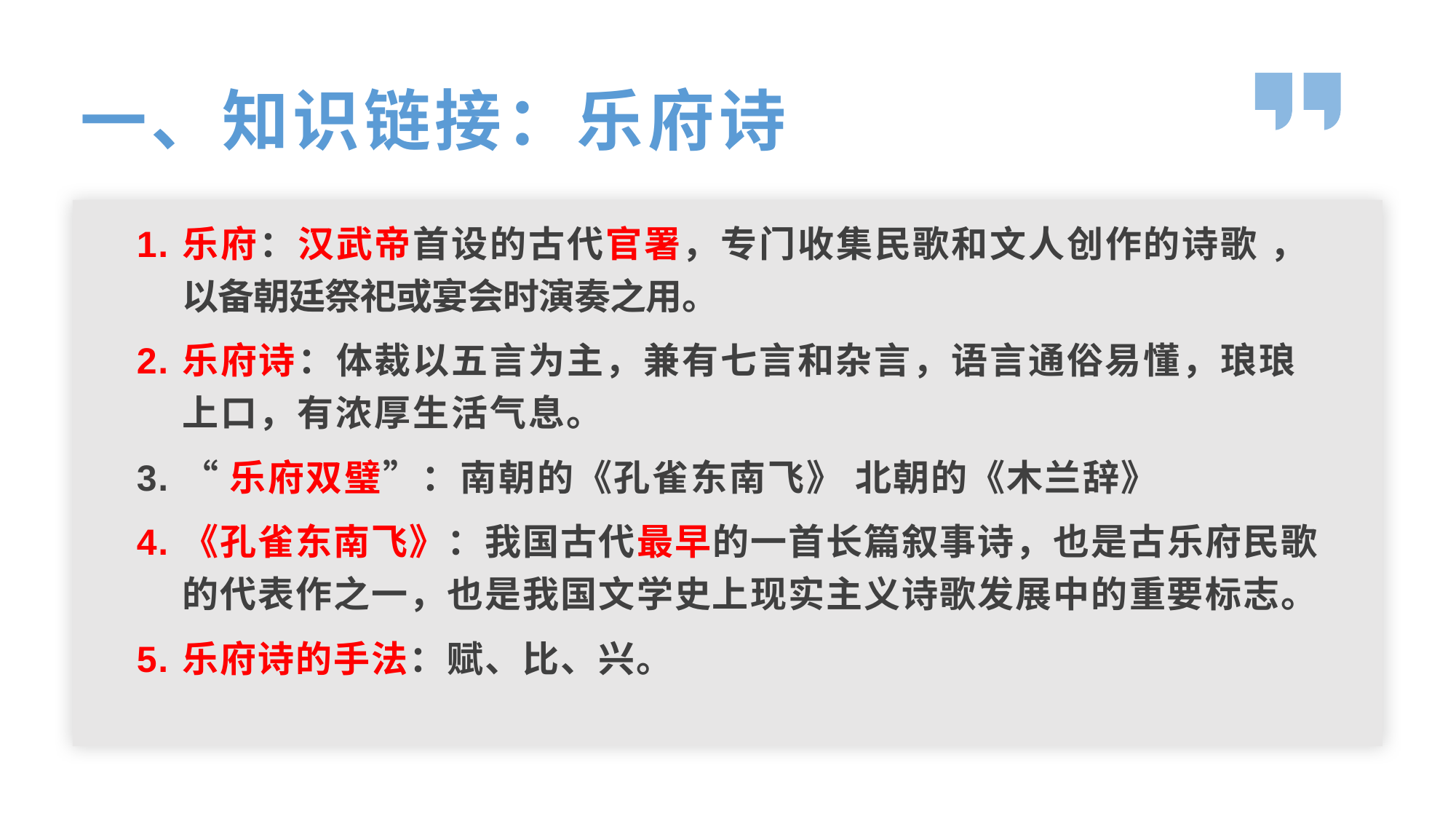

一、知识链接：乐府诗

乐府：汉武帝首设的古代官署，专门收集民歌和文人创作的诗歌 ，以备朝廷祭祀或宴会时演奏之用。
乐府诗：体裁以五言为主，兼有七言和杂言，语言通俗易懂，琅琅上口，有浓厚生活气息。
“乐府双璧”：南朝的《孔雀东南飞》 北朝的《木兰辞》
《孔雀东南飞》：我国古代最早的一首长篇叙事诗，也是古乐府民歌的代表作之一，也是我国文学史上现实主义诗歌发展中的重要标志。
乐府诗的手法：赋、比、兴。